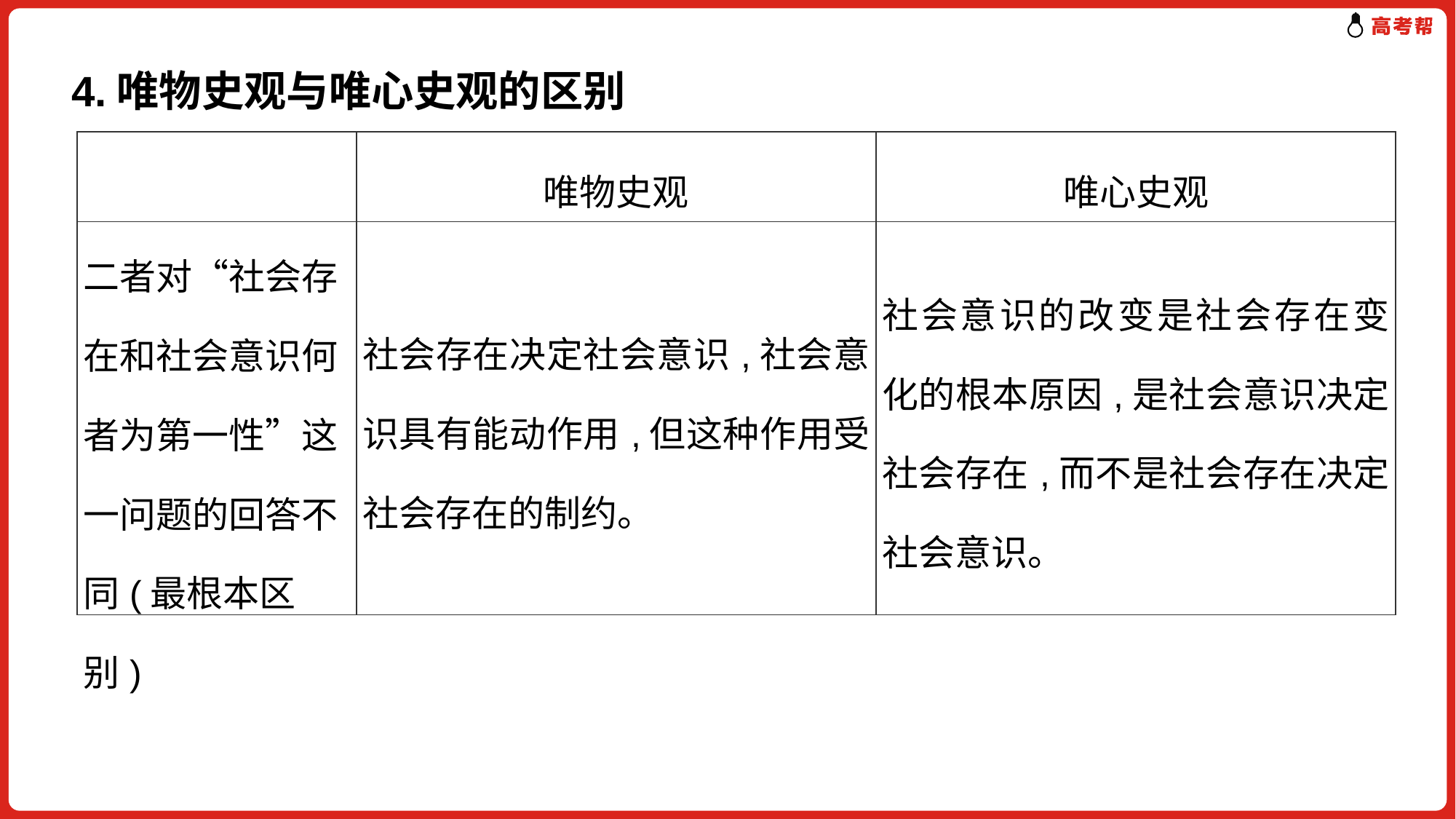

4.唯物史观与唯心史观的区别
|  | 唯物史观 | 唯心史观 |
| --- | --- | --- |
| 二者对“社会存在和社会意识何者为第一性”这一问题的回答不同(最根本区别) | 社会存在决定社会意识,社会意识具有能动作用,但这种作用受社会存在的制约。 | 社会意识的改变是社会存在变化的根本原因,是社会意识决定社会存在,而不是社会存在决定社会意识。 |